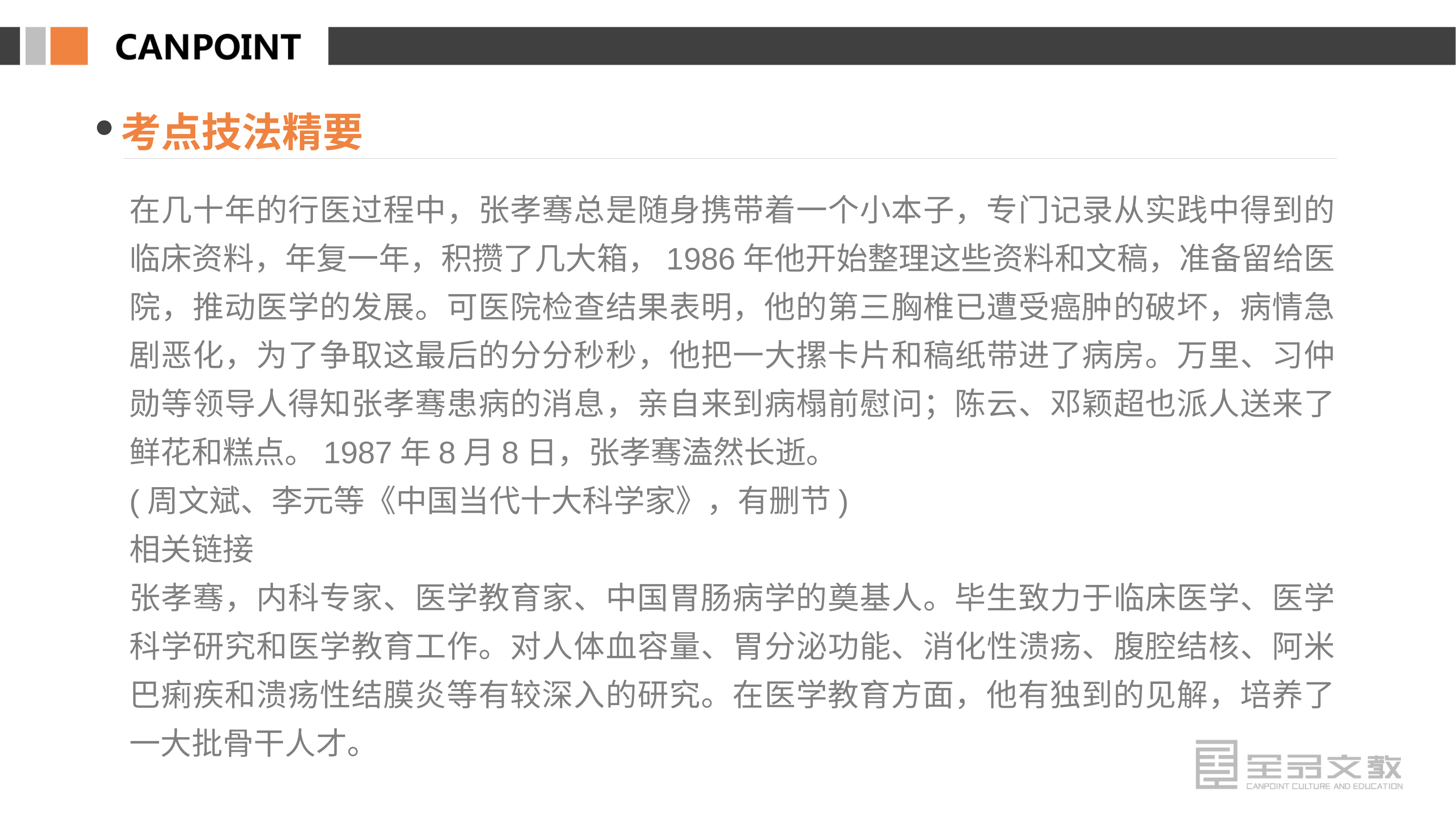

考点技法精要

在几十年的行医过程中，张孝骞总是随身携带着一个小本子，专门记录从实践中得到的临床资料，年复一年，积攒了几大箱，1986年他开始整理这些资料和文稿，准备留给医院，推动医学的发展。可医院检查结果表明，他的第三胸椎已遭受癌肿的破坏，病情急剧恶化，为了争取这最后的分分秒秒，他把一大摞卡片和稿纸带进了病房。万里、习仲勋等领导人得知张孝骞患病的消息，亲自来到病榻前慰问；陈云、邓颖超也派人送来了鲜花和糕点。1987年8月8日，张孝骞溘然长逝。
(周文斌、李元等《中国当代十大科学家》，有删节)
相关链接
张孝骞，内科专家、医学教育家、中国胃肠病学的奠基人。毕生致力于临床医学、医学科学研究和医学教育工作。对人体血容量、胃分泌功能、消化性溃疡、腹腔结核、阿米巴痢疾和溃疡性结膜炎等有较深入的研究。在医学教育方面，他有独到的见解，培养了一大批骨干人才。